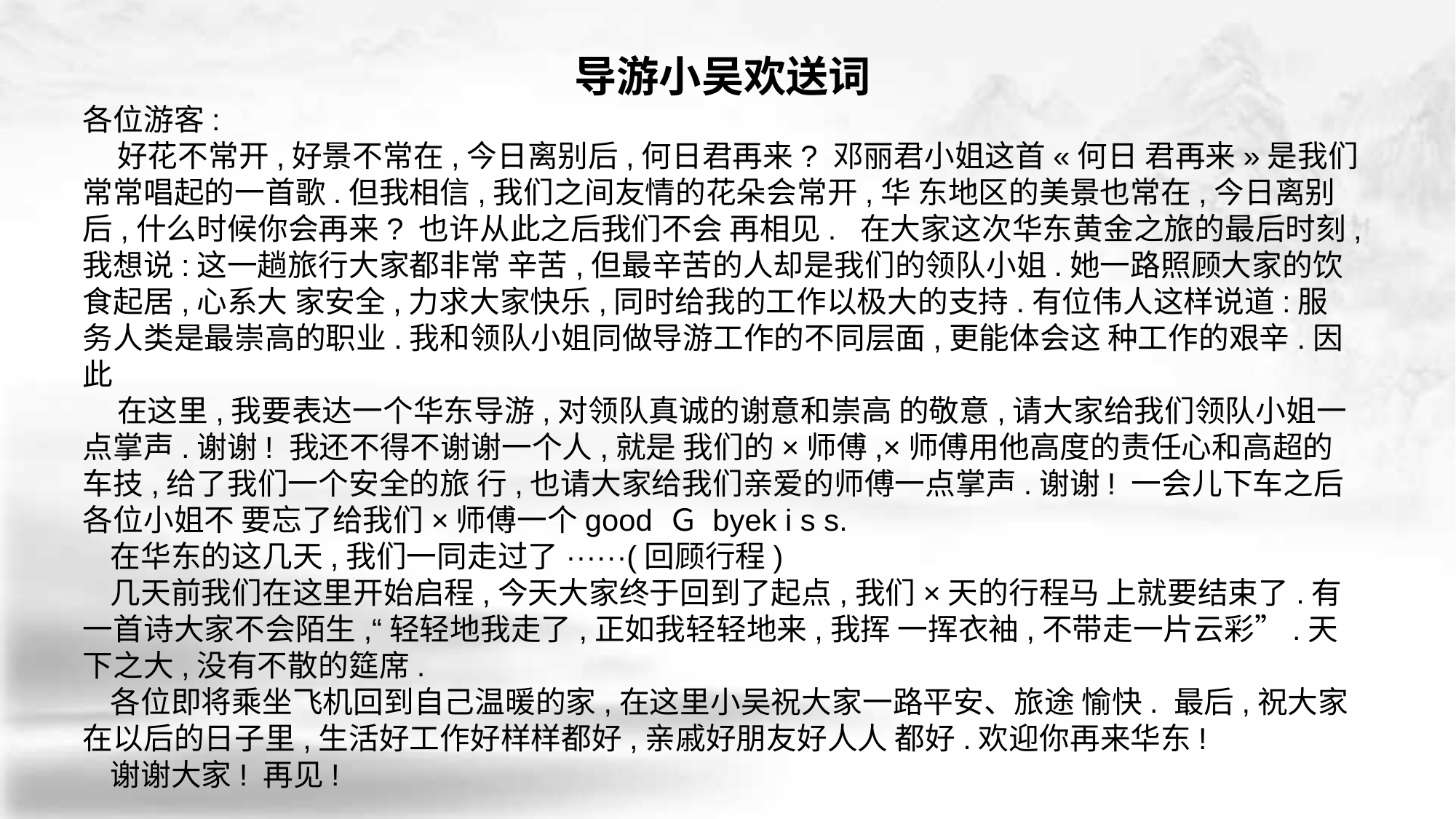

导游小吴欢送词
各位游客:
    好花不常开,好景不常在,今日离别后,何日君再来? 邓丽君小姐这首«何日 君再来»是我们常常唱起的一首歌.但我相信,我们之间友情的花朵会常开,华 东地区的美景也常在,今日离别后,什么时候你会再来? 也许从此之后我们不会 再相见.  在大家这次华东黄金之旅的最后时刻,我想说:这一趟旅行大家都非常 辛苦,但最辛苦的人却是我们的领队小姐.她一路照顾大家的饮食起居,心系大 家安全,力求大家快乐,同时给我的工作以极大的支持.有位伟人这样说道:服 务人类是最崇高的职业.我和领队小姐同做导游工作的不同层面,更能体会这 种工作的艰辛.因此
    在这里,我要表达一个华东导游,对领队真诚的谢意和崇高 的敬意,请大家给我们领队小姐一点掌声.谢谢! 我还不得不谢谢一个人,就是 我们的×师傅,×师傅用他高度的责任心和高超的车技,给了我们一个安全的旅 行,也请大家给我们亲爱的师傅一点掌声.谢谢! 一会儿下车之后各位小姐不 要忘了给我们×师傅一个good Ｇ byek i s s.
   在华东的这几天,我们一同走过了······(回顾行程)
   几天前我们在这里开始启程,今天大家终于回到了起点,我们×天的行程马 上就要结束了.有一首诗大家不会陌生,“轻轻地我走了,正如我轻轻地来,我挥 一挥衣袖,不带走一片云彩”.天下之大,没有不散的筵席.
   各位即将乘坐飞机回到自己温暖的家,在这里小吴祝大家一路平安、旅途 愉快. 最后,祝大家在以后的日子里,生活好工作好样样都好,亲戚好朋友好人人 都好.欢迎你再来华东!
   谢谢大家! 再见!